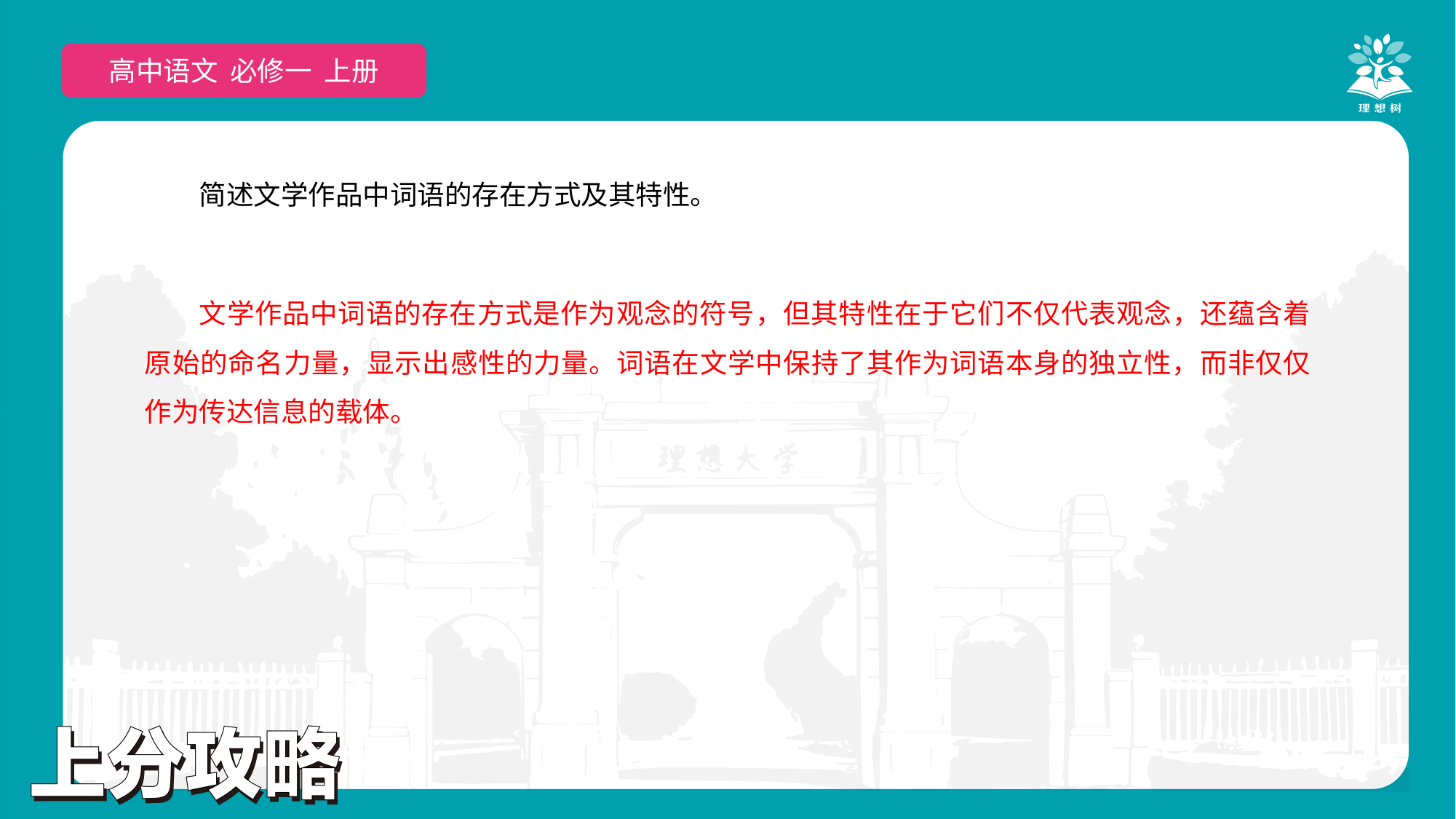

高中语文  必修一  上册
简述文学作品中词语的存在方式及其特性。
文学作品中词语的存在方式是作为观念的符号，但其特性在于它们不仅代表观念，还蕴含着原始的命名力量，显示出感性的力量。词语在文学中保持了其作为词语本身的独立性，而非仅仅作为传达信息的载体。